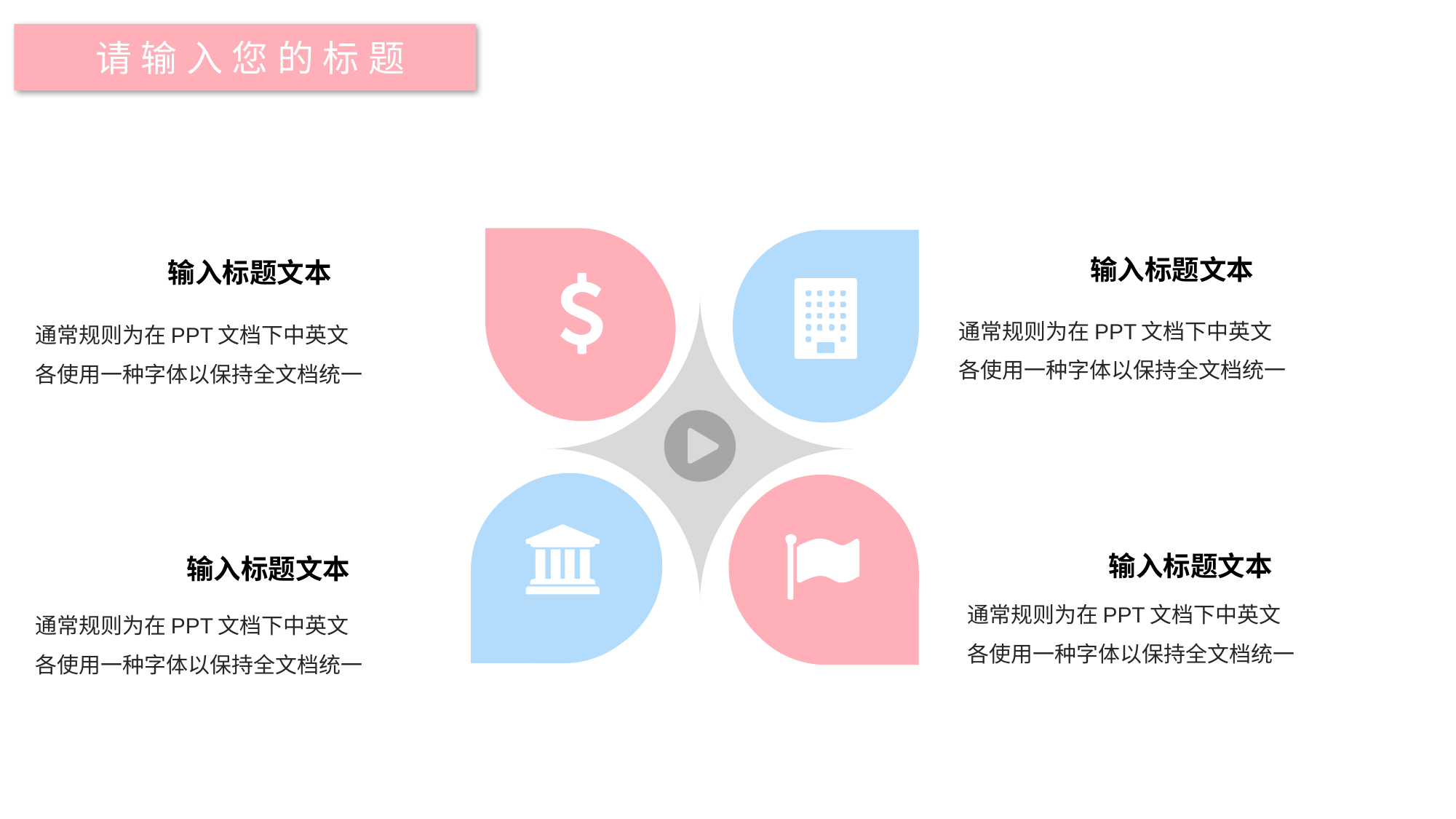

请输入您的标题

输入标题文本
输入标题文本

通常规则为在PPT文档下中英文各使用一种字体以保持全文档统一
通常规则为在PPT文档下中英文各使用一种字体以保持全文档统一

输入标题文本
输入标题文本
通常规则为在PPT文档下中英文各使用一种字体以保持全文档统一
通常规则为在PPT文档下中英文各使用一种字体以保持全文档统一